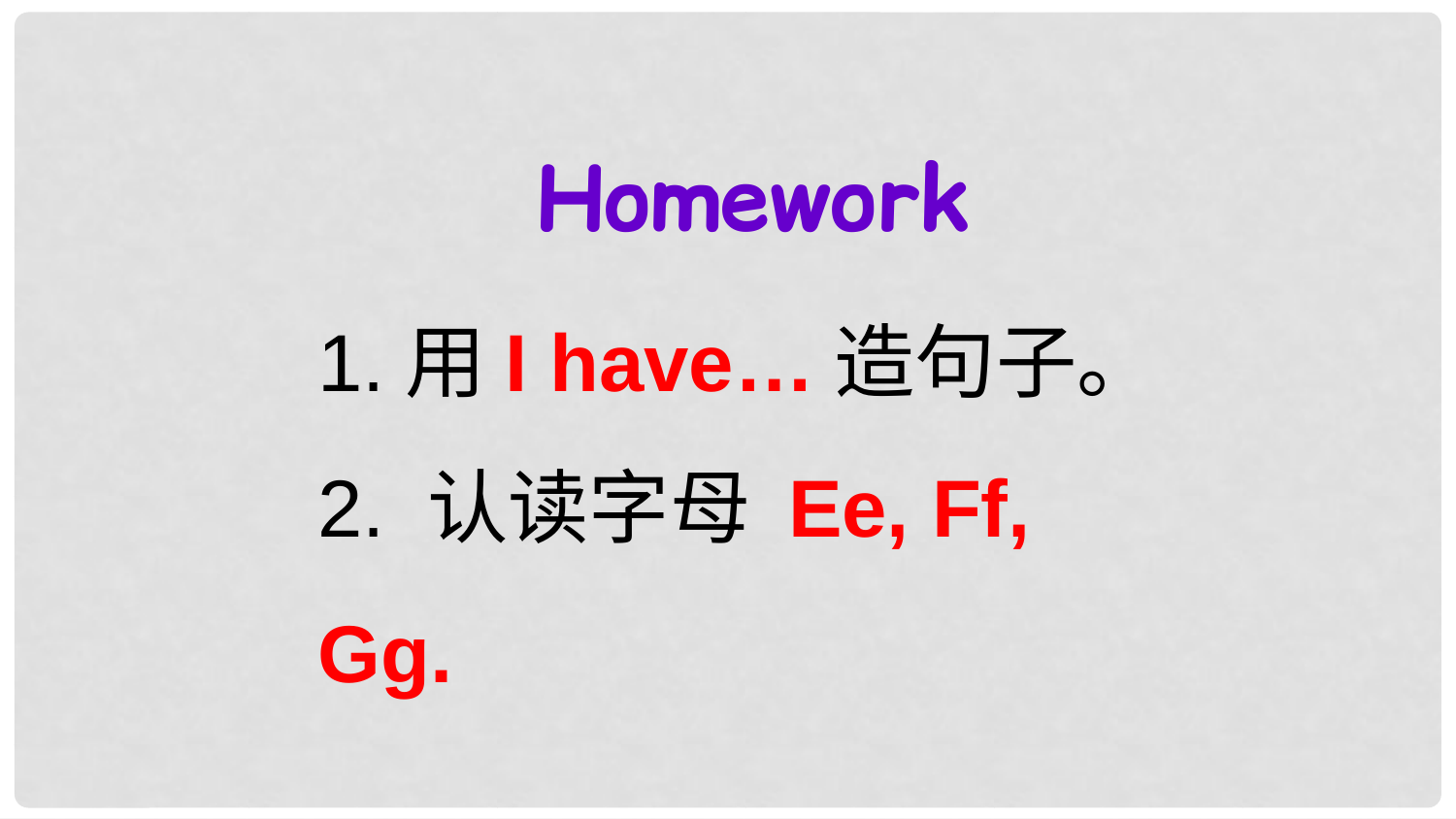

Homework

1.用I have…造句子。
2. 认读字母 Ee, Ff, Gg.